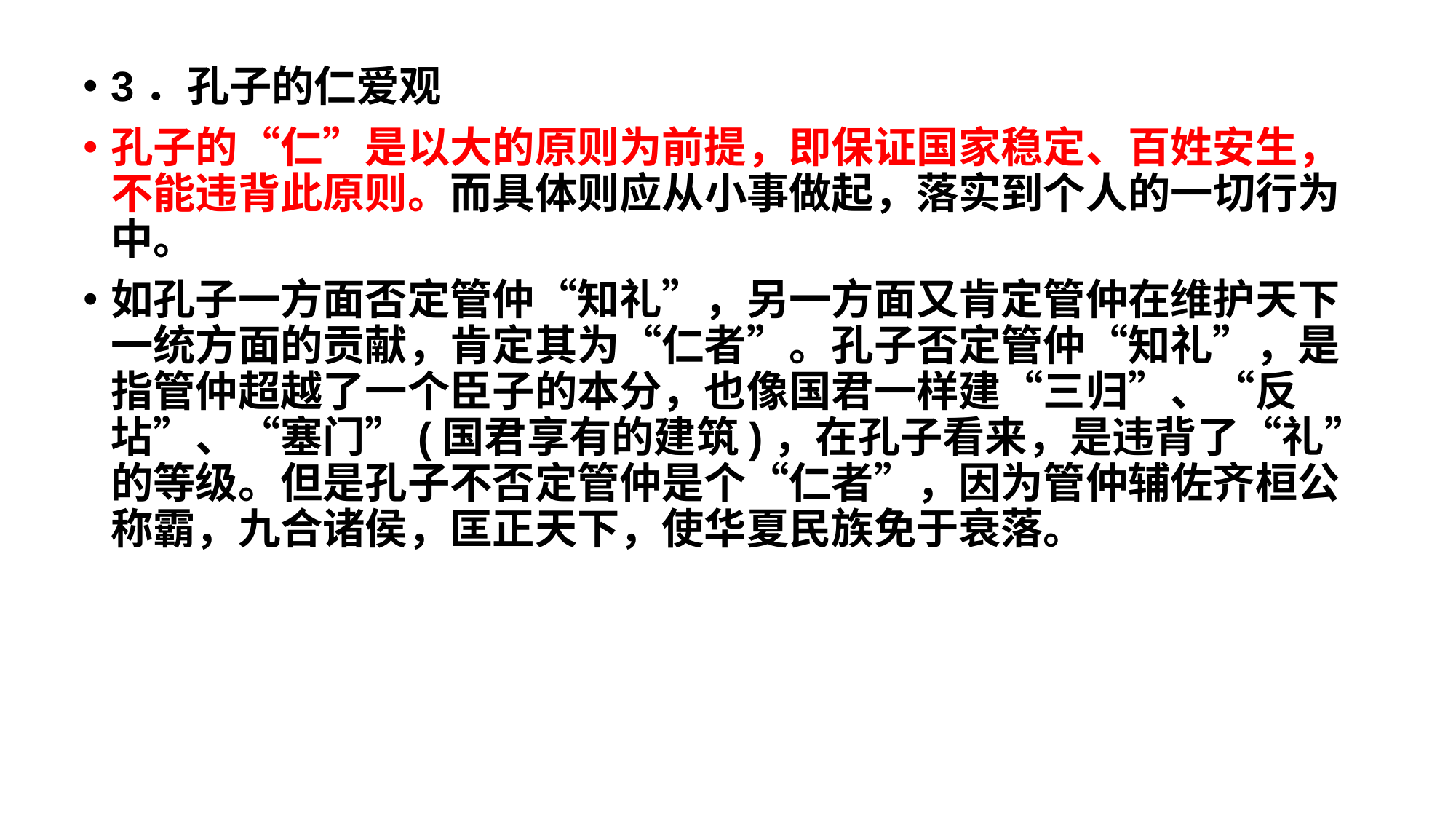

#
3．孔子的仁爱观
孔子的“仁”是以大的原则为前提，即保证国家稳定、百姓安生，不能违背此原则。而具体则应从小事做起，落实到个人的一切行为中。
如孔子一方面否定管仲“知礼”，另一方面又肯定管仲在维护天下一统方面的贡献，肯定其为“仁者”。孔子否定管仲“知礼”，是指管仲超越了一个臣子的本分，也像国君一样建“三归”、“反坫”、“塞门”(国君享有的建筑)，在孔子看来，是违背了“礼”的等级。但是孔子不否定管仲是个“仁者”，因为管仲辅佐齐桓公称霸，九合诸侯，匡正天下，使华夏民族免于衰落。